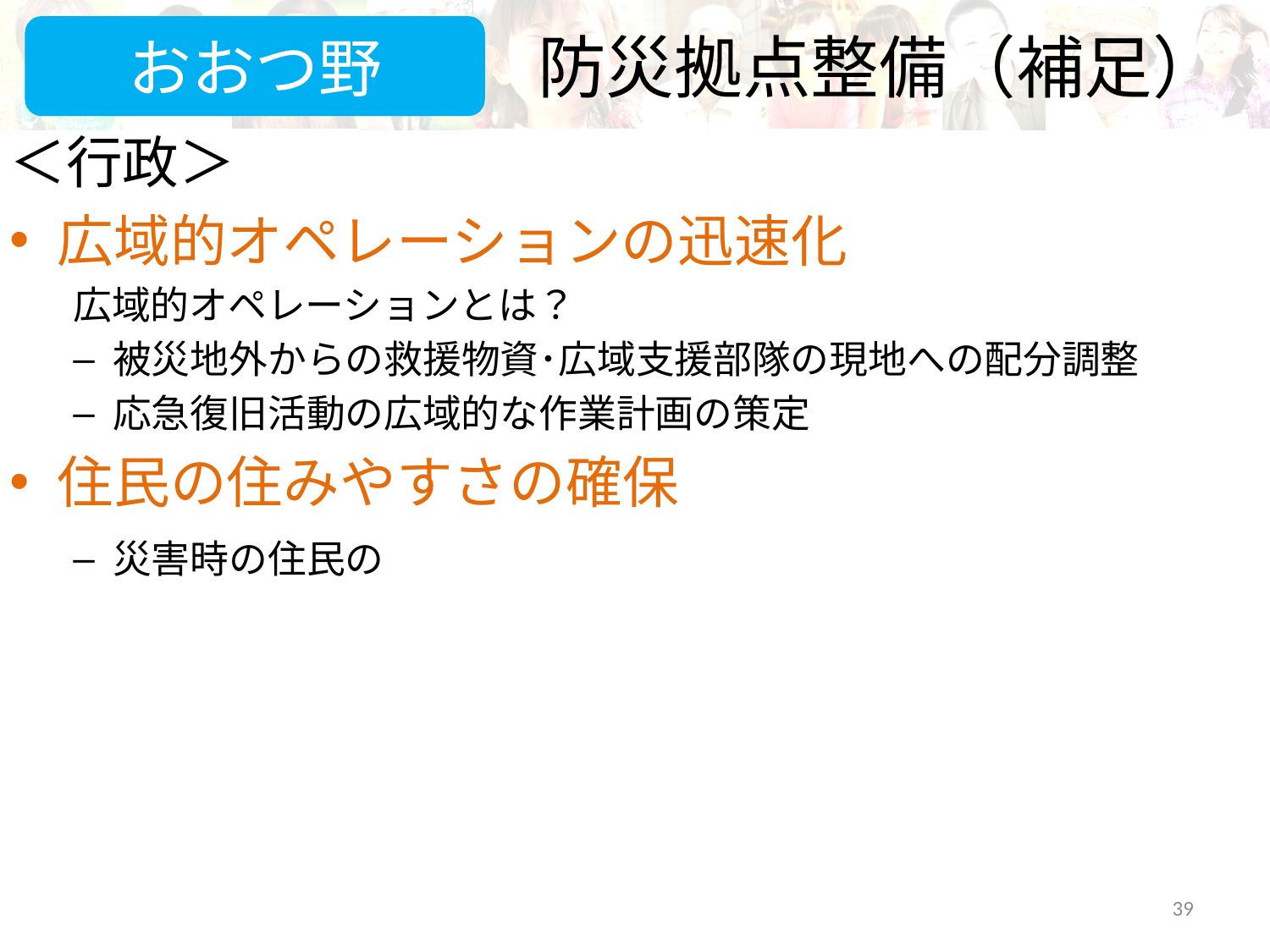

# 防災拠点整備（補足）
おおつ野
＜行政＞
広域的オペレーションの迅速化
広域的オペレーションとは？
被災地外からの救援物資･広域支援部隊の現地への配分調整
応急復旧活動の広域的な作業計画の策定
住民の住みやすさの確保

災害時の住民の

39